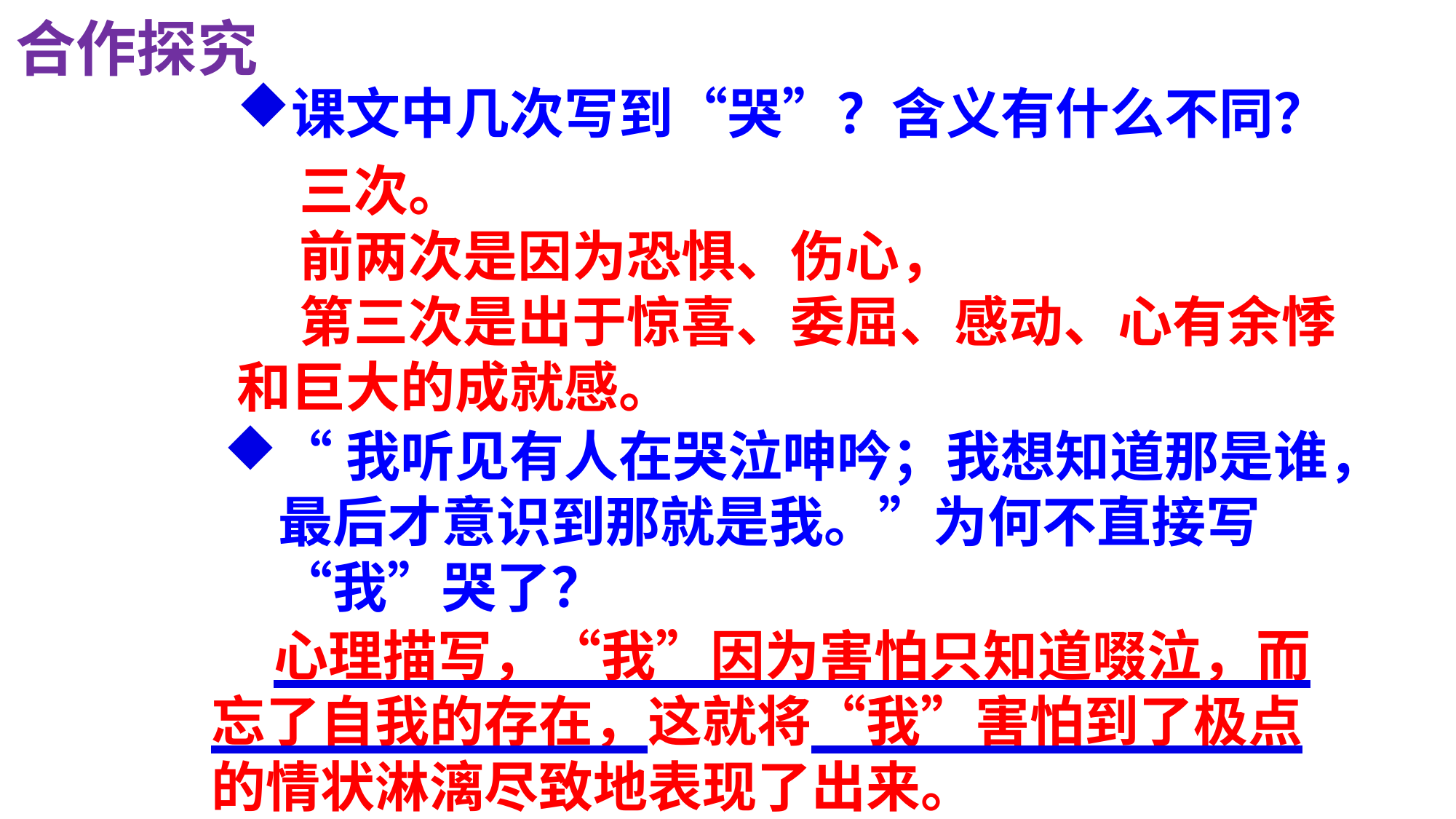

合作探究
课文中几次写到“哭”？含义有什么不同？
    三次。
    前两次是因为恐惧、伤心，
    第三次是出于惊喜、委屈、感动、心有余悸和巨大的成就感。
“我听见有人在哭泣呻吟；我想知道那是谁，最后才意识到那就是我。”为何不直接写“我”哭了？
    心理描写，“我”因为害怕只知道啜泣，而忘了自我的存在，这就将“我”害怕到了极点的情状淋漓尽致地表现了出来。